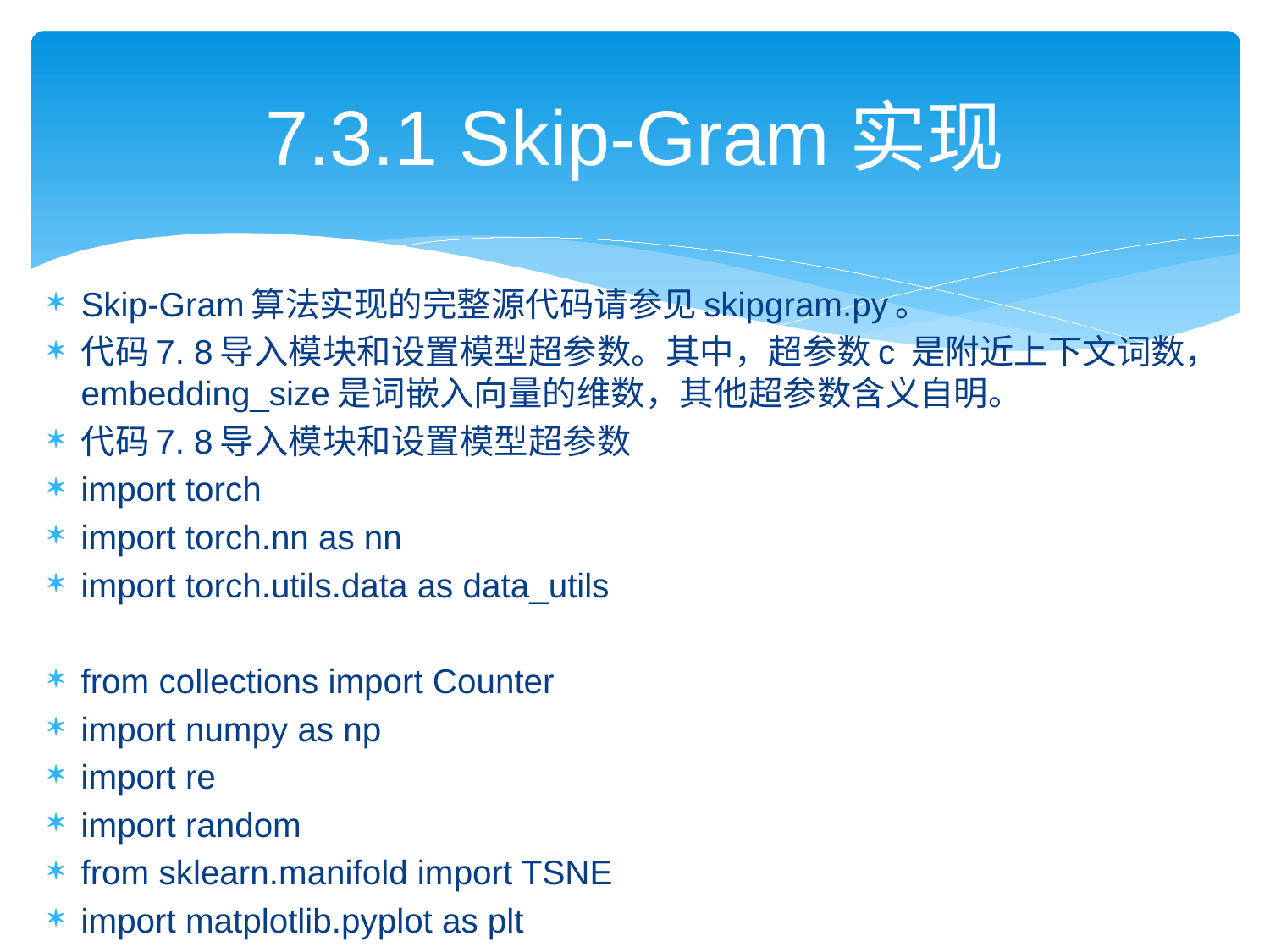

# 7.3.1 Skip-Gram实现
Skip-Gram算法实现的完整源代码请参见skipgram.py。
代码7. 8导入模块和设置模型超参数。其中，超参数c 是附近上下文词数，embedding_size是词嵌入向量的维数，其他超参数含义自明。
代码7. 8导入模块和设置模型超参数
import torch
import torch.nn as nn
import torch.utils.data as data_utils

from collections import Counter
import numpy as np
import re
import random
from sklearn.manifold import TSNE
import matplotlib.pyplot as plt